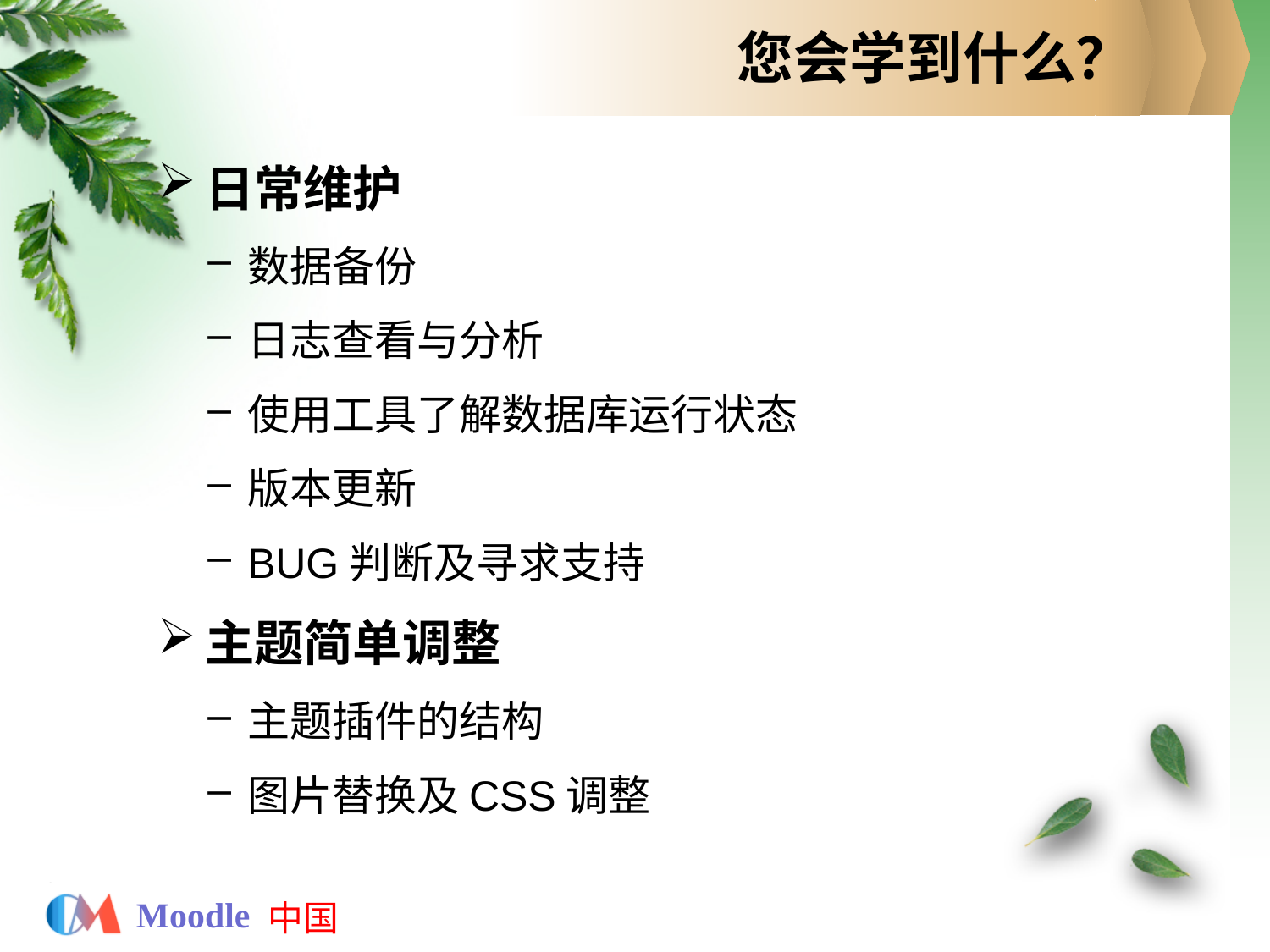

# 您会学到什么？
日常维护
数据备份
日志查看与分析
使用工具了解数据库运行状态
版本更新
BUG判断及寻求支持
主题简单调整
主题插件的结构
图片替换及CSS调整